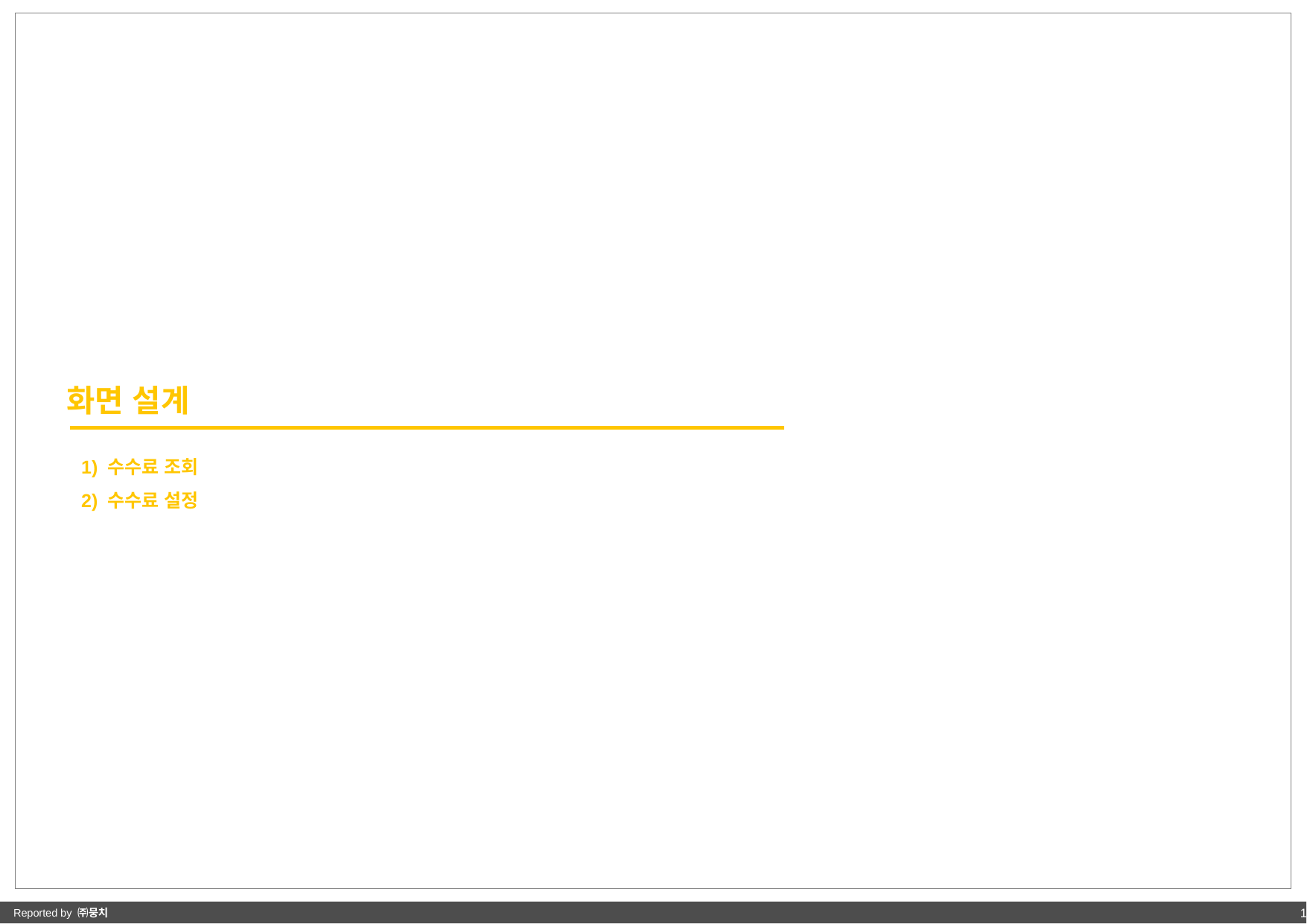

화면 설계
1) 수수료 조회
2) 수수료 설정